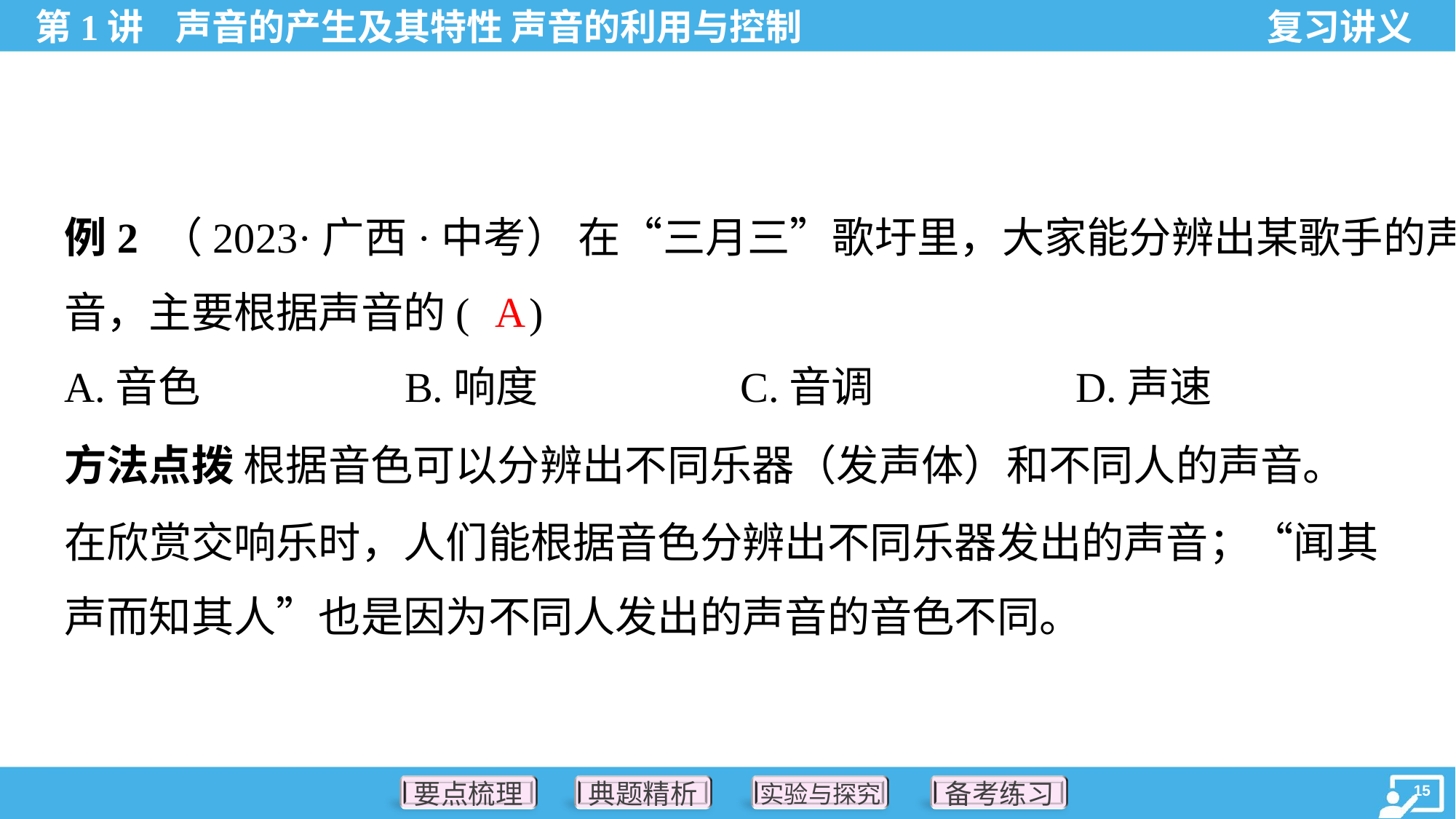

例2 （2023·广西·中考） 在“三月三”歌圩里，大家能分辨出某歌手的声
音，主要根据声音的(     )
A
A.音色	B.响度	C.音调	D.声速
方法点拨 根据音色可以分辨出不同乐器（发声体）和不同人的声音。
在欣赏交响乐时，人们能根据音色分辨出不同乐器发出的声音；“闻其
声而知其人”也是因为不同人发出的声音的音色不同。